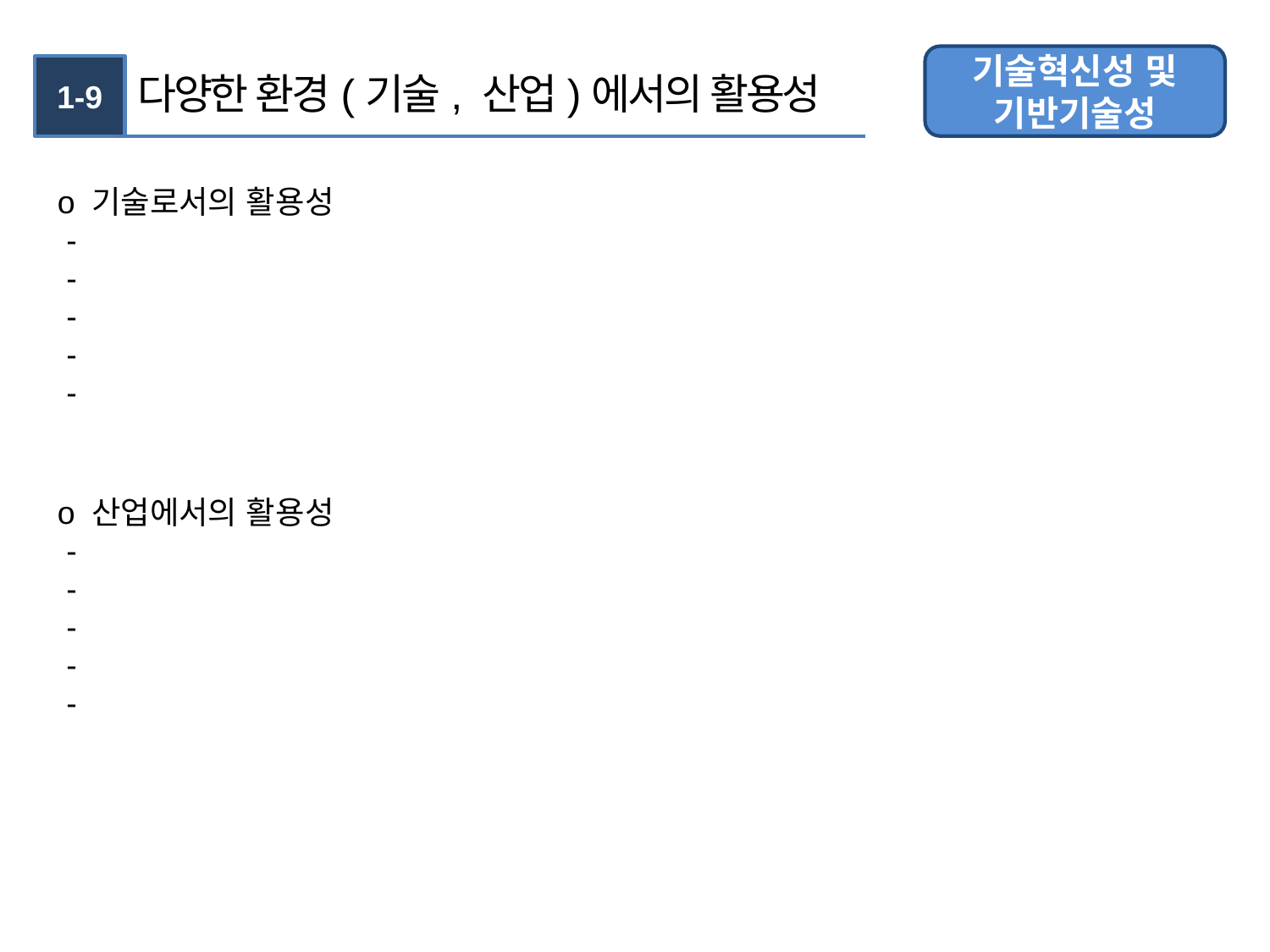

기술혁신성 및
기반기술성
1-9
다양한 환경(기술, 산업)에서의 활용성
o 기술로서의 활용성
 -
 -
 -
 -
 -
o 산업에서의 활용성
 -
 -
 -
 -
 -